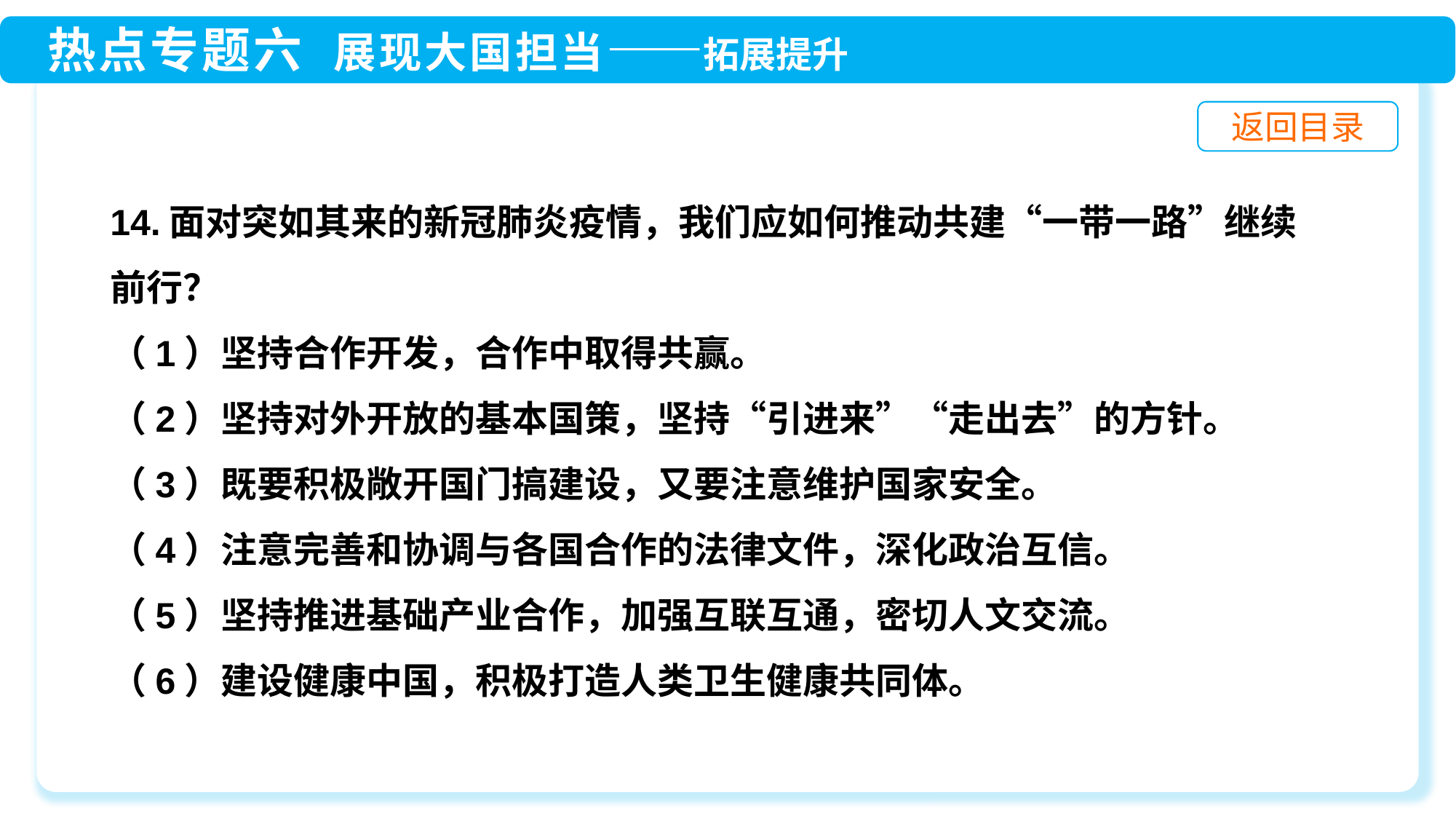

14.面对突如其来的新冠肺炎疫情，我们应如何推动共建“一带一路”继续前行？
（1）坚持合作开发，合作中取得共赢。
（2）坚持对外开放的基本国策，坚持“引进来”“走出去”的方针。
（3）既要积极敞开国门搞建设，又要注意维护国家安全。
（4）注意完善和协调与各国合作的法律文件，深化政治互信。
（5）坚持推进基础产业合作，加强互联互通，密切人文交流。
（6）建设健康中国，积极打造人类卫生健康共同体。